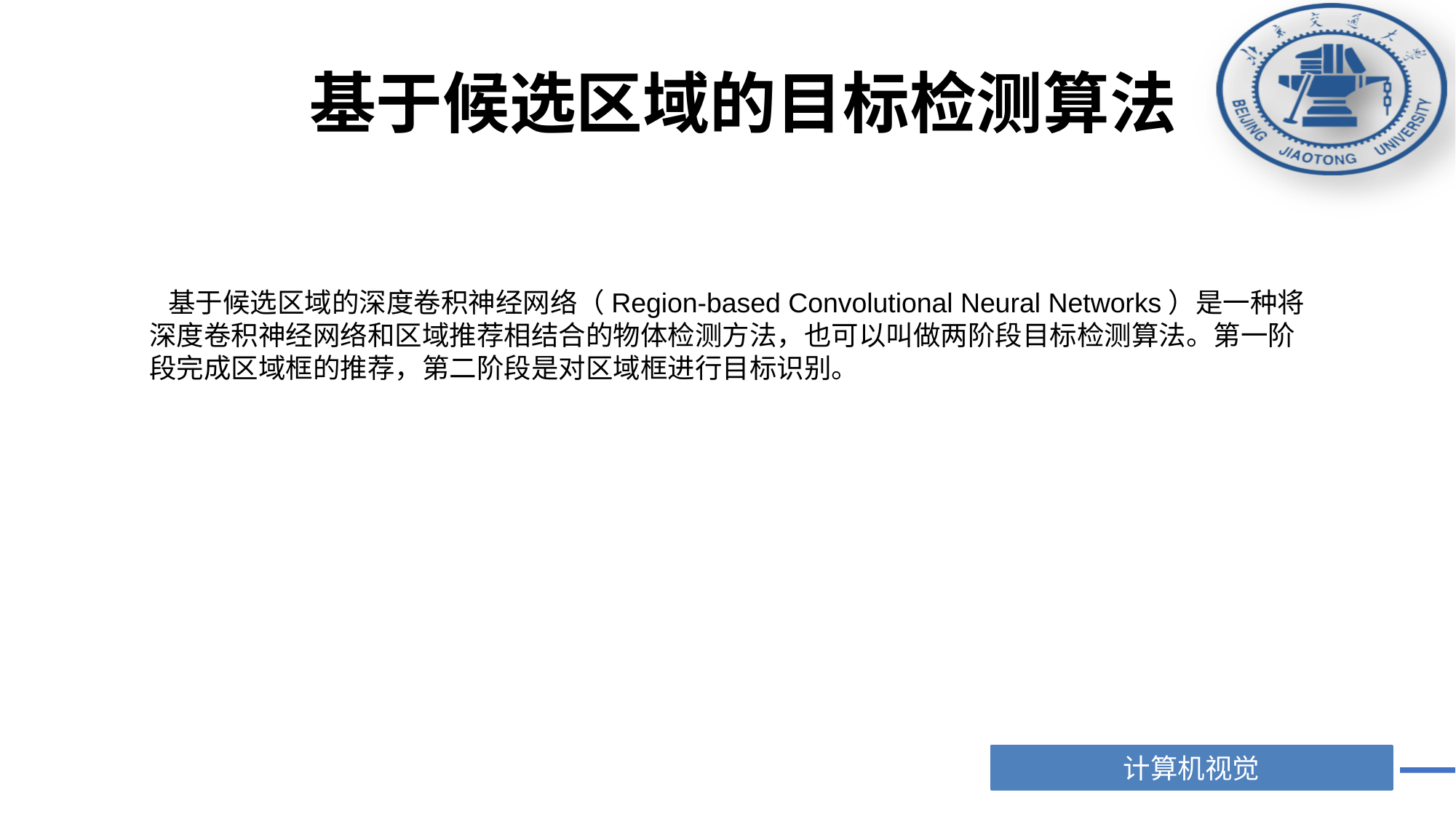

# 基于候选区域的目标检测算法
  基于候选区域的深度卷积神经网络（Region-based Convolutional Neural Networks）是一种将深度卷积神经网络和区域推荐相结合的物体检测方法，也可以叫做两阶段目标检测算法。第一阶段完成区域框的推荐，第二阶段是对区域框进行目标识别。